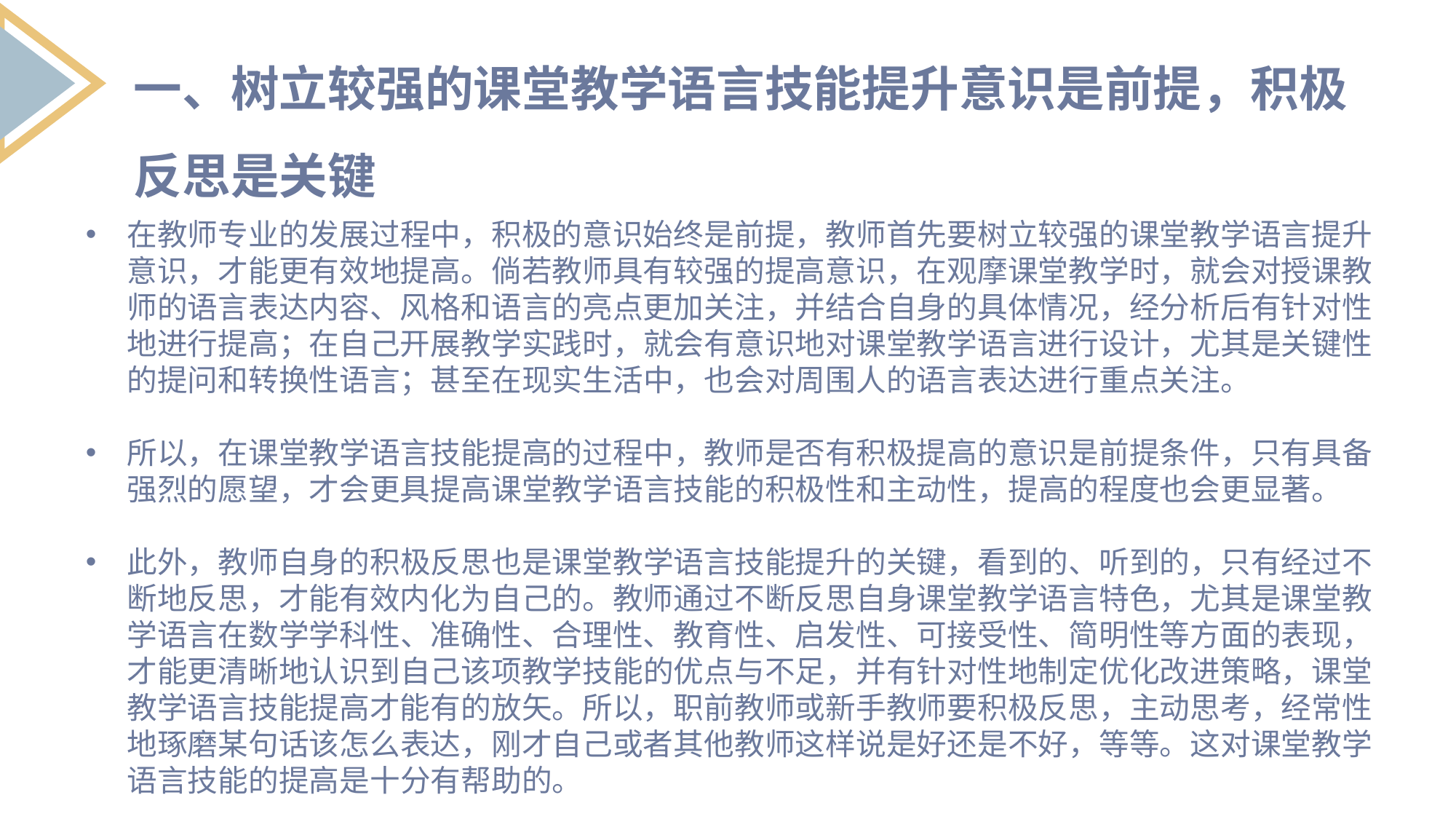

一、树立较强的课堂教学语言技能提升意识是前提，积极反思是关键

在教师专业的发展过程中，积极的意识始终是前提，教师首先要树立较强的课堂教学语言提升意识，才能更有效地提高。倘若教师具有较强的提高意识，在观摩课堂教学时，就会对授课教师的语言表达内容、风格和语言的亮点更加关注，并结合自身的具体情况，经分析后有针对性地进行提高；在自己开展教学实践时，就会有意识地对课堂教学语言进行设计，尤其是关键性的提问和转换性语言；甚至在现实生活中，也会对周围人的语言表达进行重点关注。

所以，在课堂教学语言技能提高的过程中，教师是否有积极提高的意识是前提条件，只有具备强烈的愿望，才会更具提高课堂教学语言技能的积极性和主动性，提高的程度也会更显著。

此外，教师自身的积极反思也是课堂教学语言技能提升的关键，看到的、听到的，只有经过不断地反思，才能有效内化为自己的。教师通过不断反思自身课堂教学语言特色，尤其是课堂教学语言在数学学科性、准确性、合理性、教育性、启发性、可接受性、简明性等方面的表现，才能更清晰地认识到自己该项教学技能的优点与不足，并有针对性地制定优化改进策略，课堂教学语言技能提高才能有的放矢。所以，职前教师或新手教师要积极反思，主动思考，经常性地琢磨某句话该怎么表达，刚才自己或者其他教师这样说是好还是不好，等等。这对课堂教学语言技能的提高是十分有帮助的。